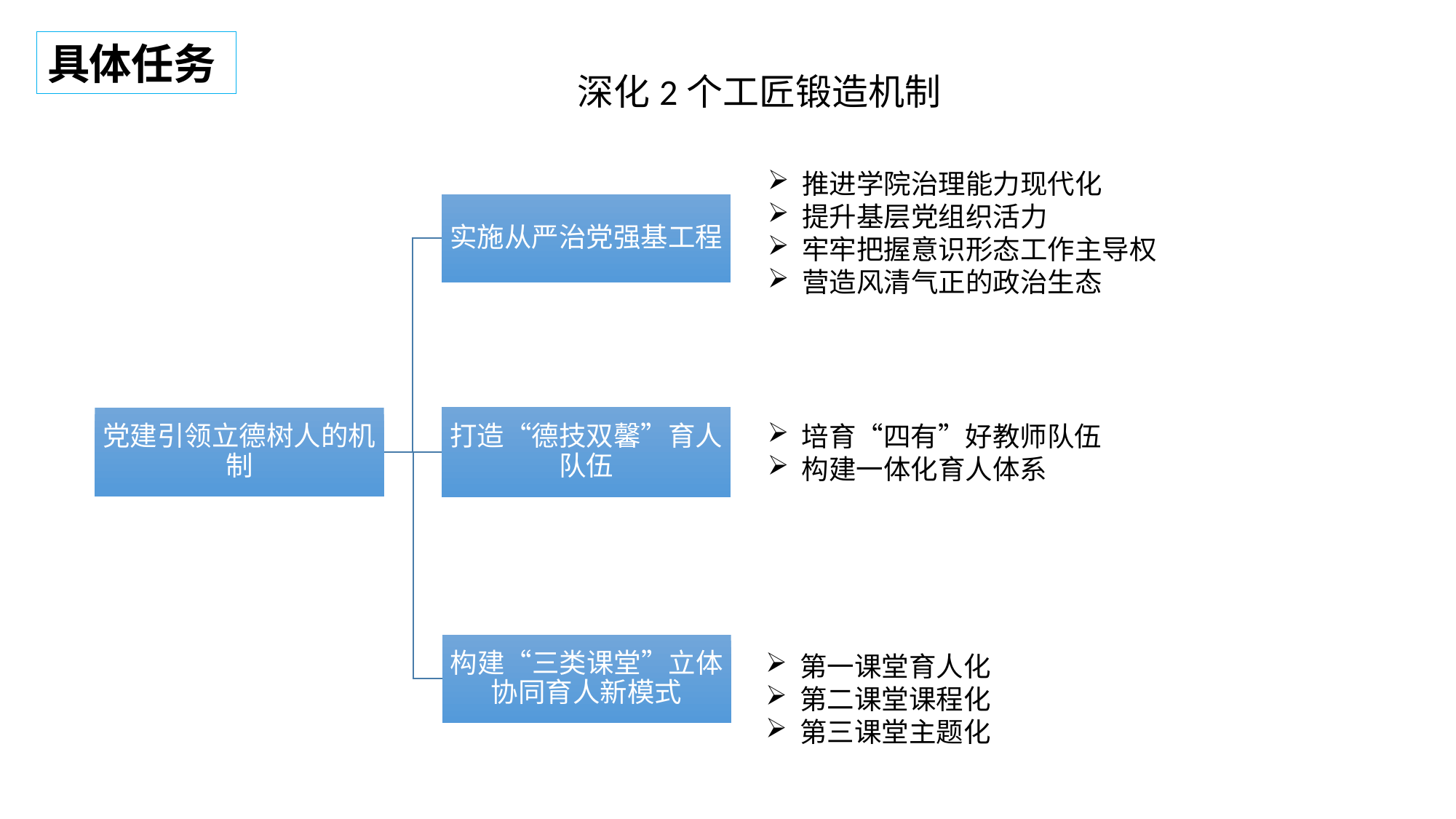

具体任务
深化2个工匠锻造机制
推进学院治理能力现代化
提升基层党组织活力
牢牢把握意识形态工作主导权
营造风清气正的政治生态
实施从严治党强基工程

打造“德技双馨”育人队伍
党建引领立德树人的机制

构建“三类课堂”立体协同育人新模式
培育“四有”好教师队伍
构建一体化育人体系
第一课堂育人化
第二课堂课程化
第三课堂主题化